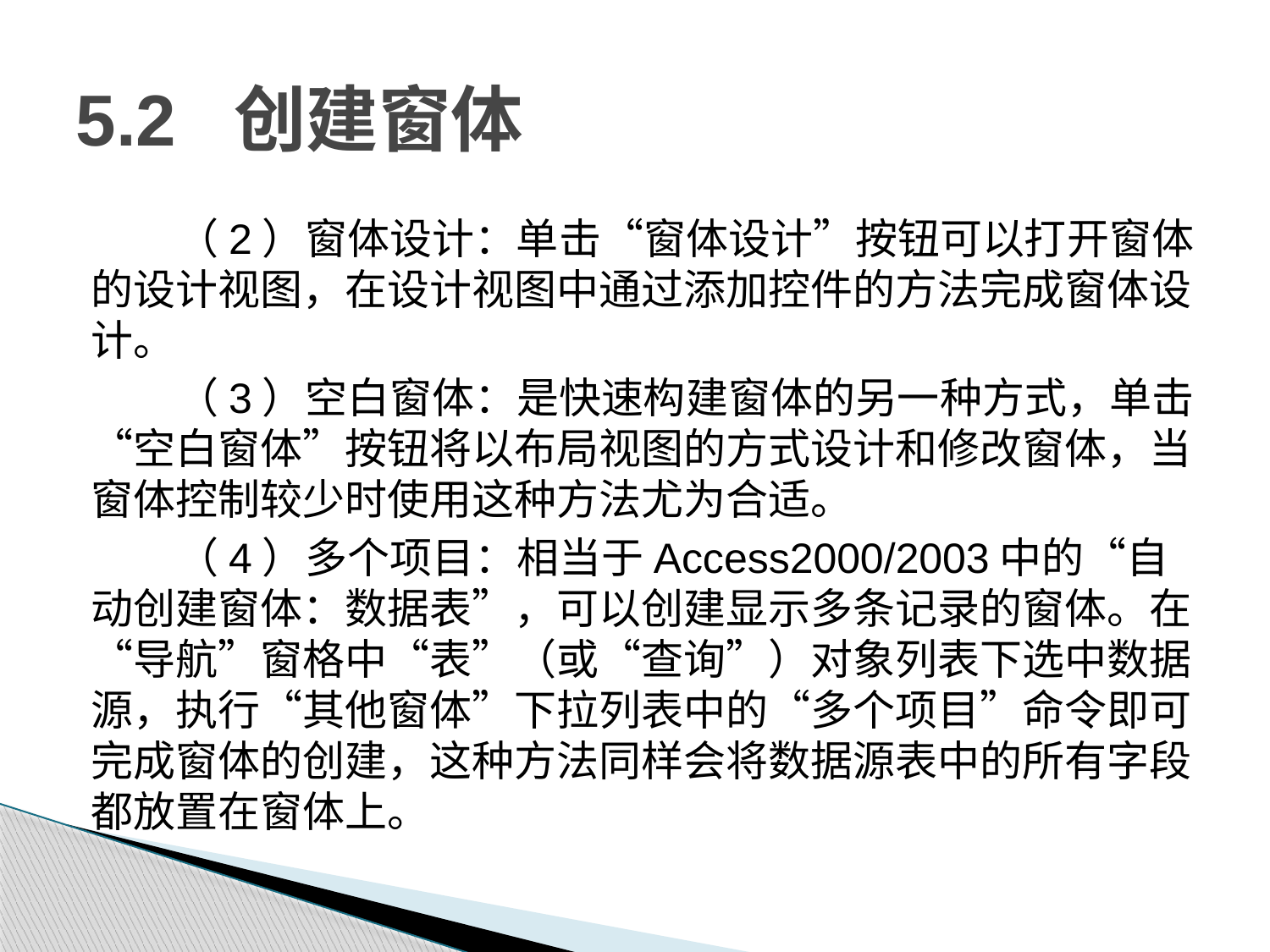

# 5.2  创建窗体
（2）窗体设计：单击“窗体设计”按钮可以打开窗体的设计视图，在设计视图中通过添加控件的方法完成窗体设计。
（3）空白窗体：是快速构建窗体的另一种方式，单击“空白窗体”按钮将以布局视图的方式设计和修改窗体，当窗体控制较少时使用这种方法尤为合适。
（4）多个项目：相当于Access2000/2003中的“自动创建窗体：数据表”，可以创建显示多条记录的窗体。在“导航”窗格中“表”（或“查询”）对象列表下选中数据源，执行“其他窗体”下拉列表中的“多个项目”命令即可完成窗体的创建，这种方法同样会将数据源表中的所有字段都放置在窗体上。